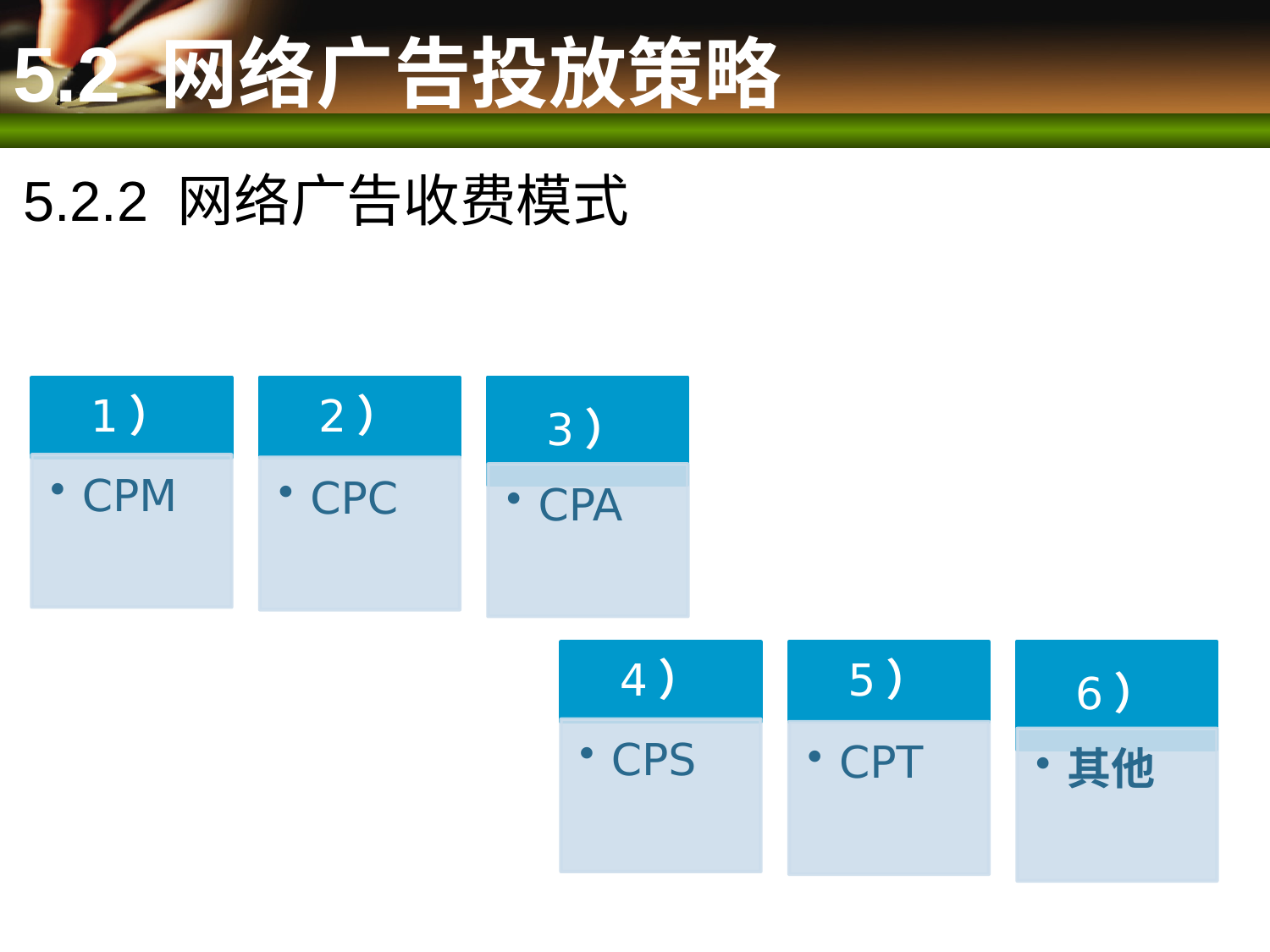

# 5.2 网络广告投放策略
5.2.2 网络广告收费模式
1）
CPM
2）
CPC
3）
CPA
4）
CPS
5）
CPT
6）
其他